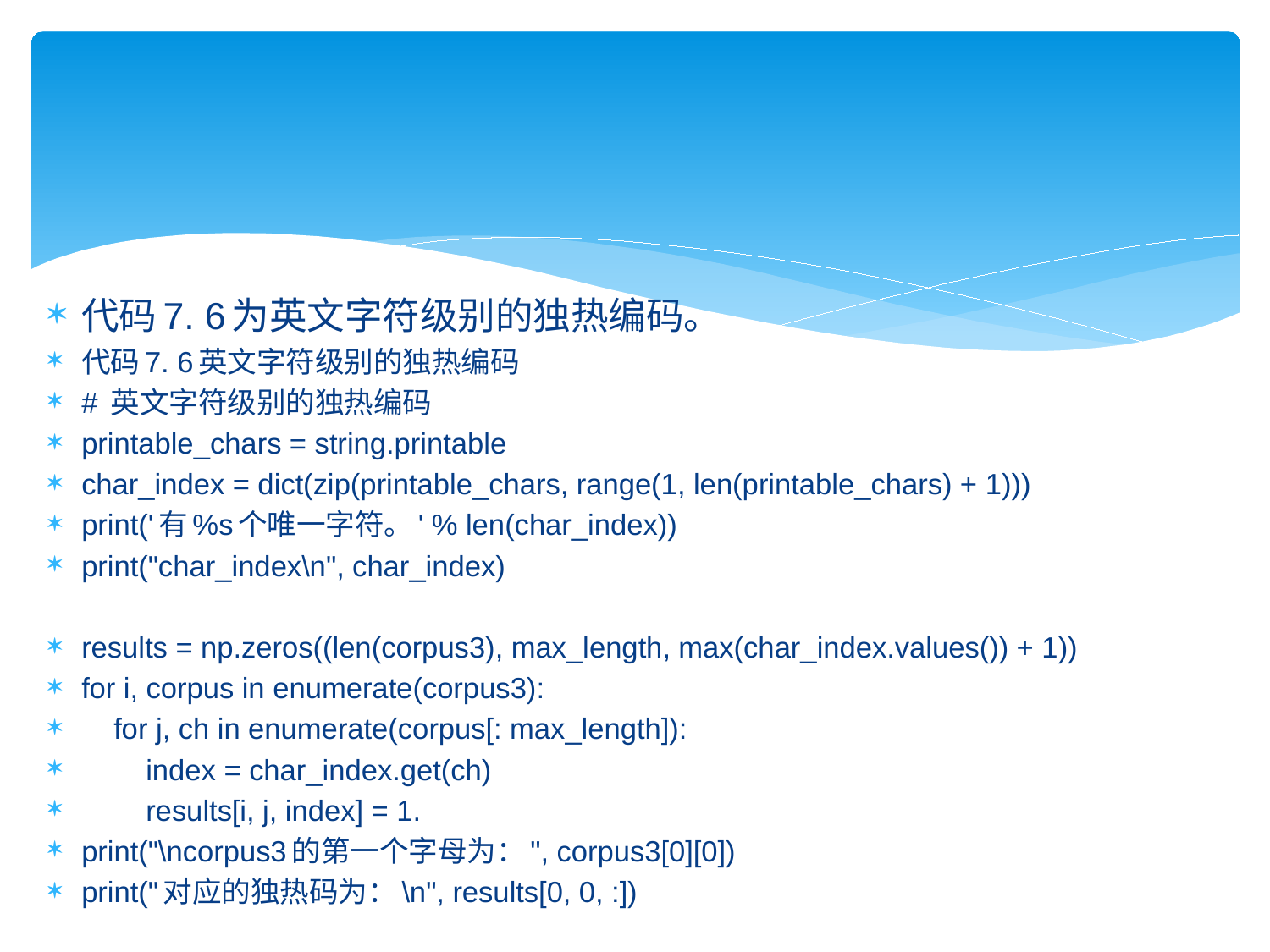

代码7. 6为英文字符级别的独热编码。
代码7. 6英文字符级别的独热编码
# 英文字符级别的独热编码
printable_chars = string.printable
char_index = dict(zip(printable_chars, range(1, len(printable_chars) + 1)))
print('有%s个唯一字符。' % len(char_index))
print("char_index\n", char_index)

results = np.zeros((len(corpus3), max_length, max(char_index.values()) + 1))
for i, corpus in enumerate(corpus3):
    for j, ch in enumerate(corpus[: max_length]):
        index = char_index.get(ch)
        results[i, j, index] = 1.
print("\ncorpus3的第一个字母为：", corpus3[0][0])
print("对应的独热码为：\n", results[0, 0, :])